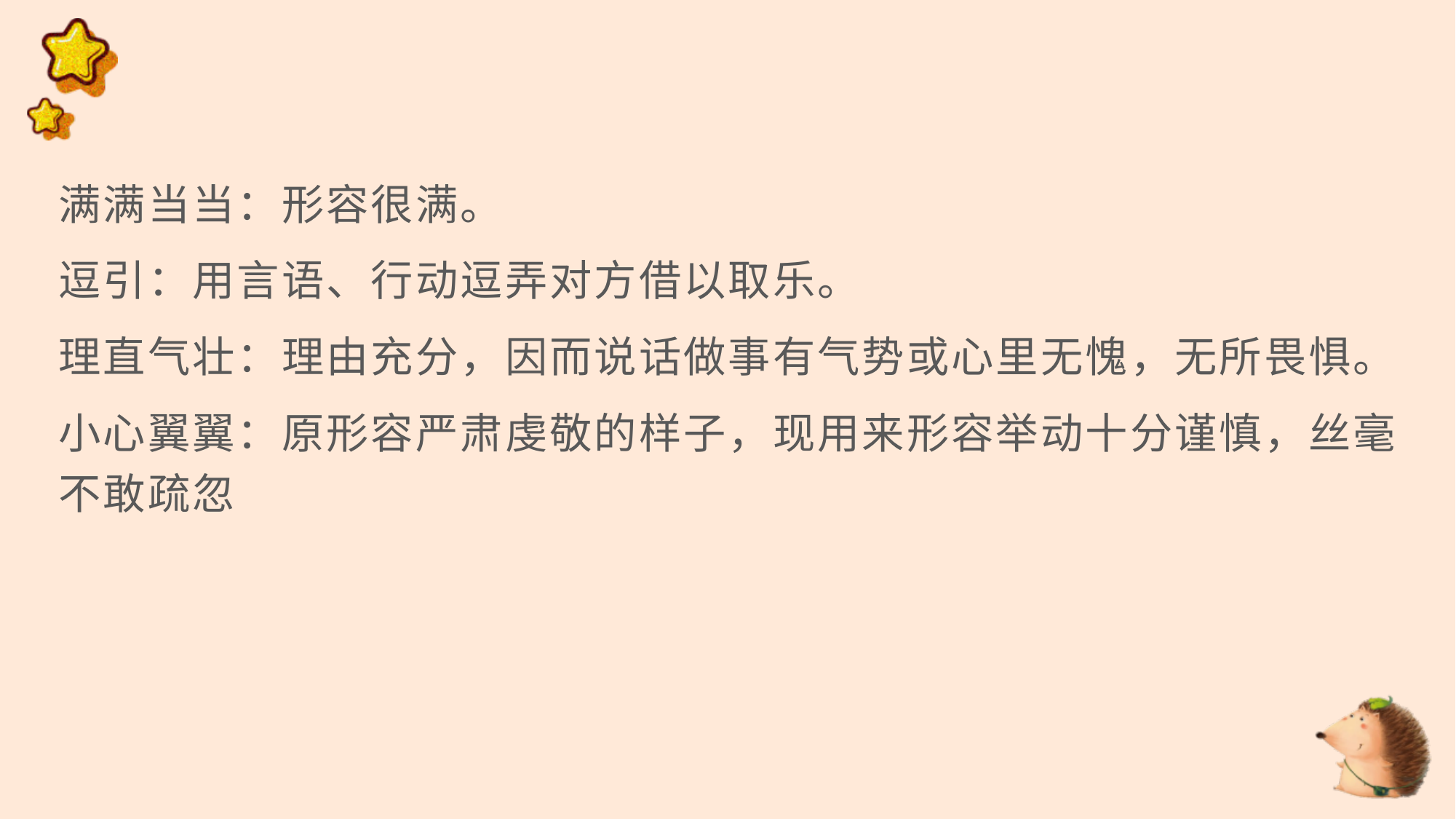

满满当当：形容很满。
逗引：用言语、行动逗弄对方借以取乐。
理直气壮：理由充分，因而说话做事有气势或心里无愧，无所畏惧。
小心翼翼：原形容严肃虔敬的样子，现用来形容举动十分谨慎，丝毫不敢疏忽